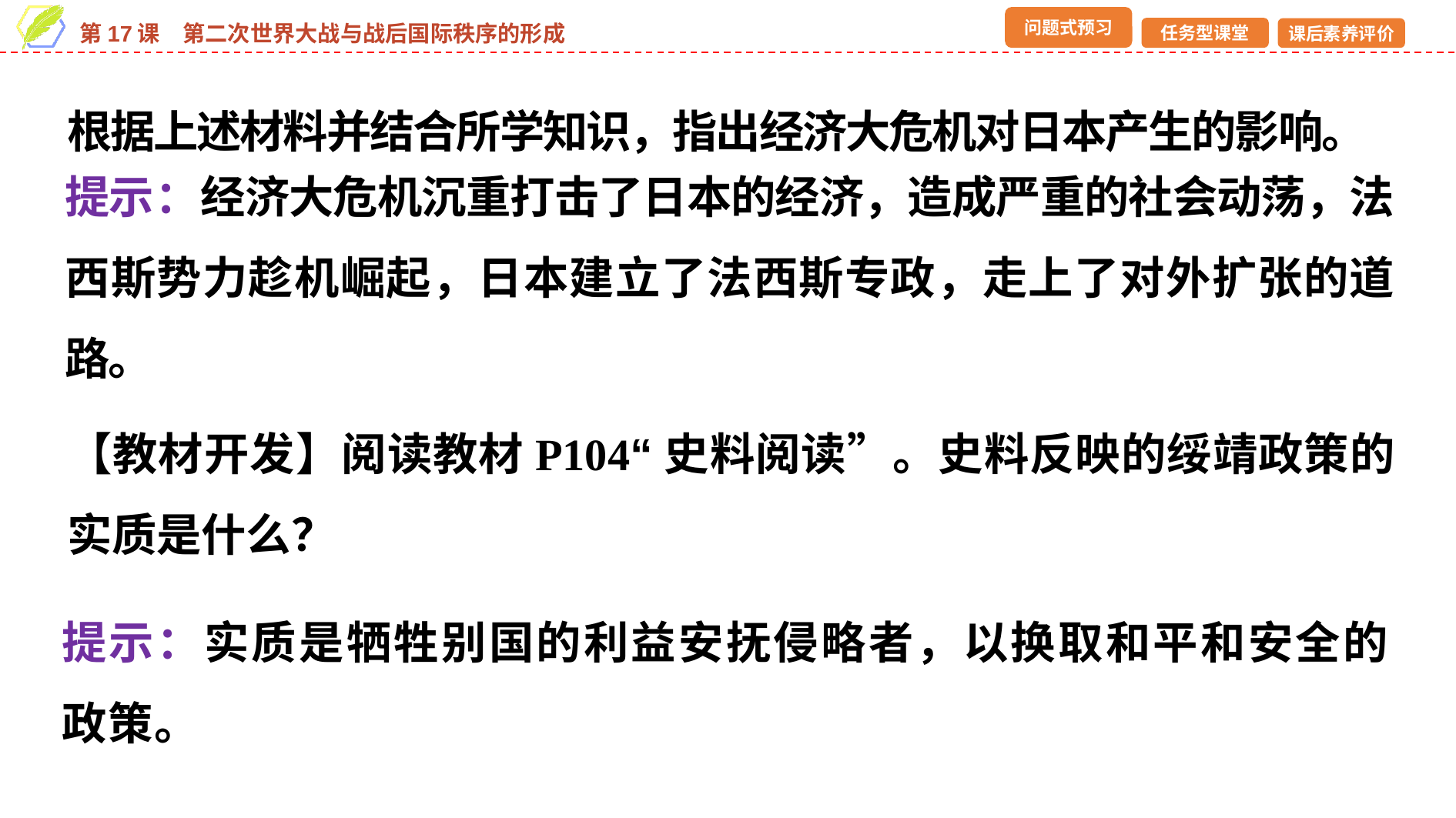

根据上述材料并结合所学知识，指出经济大危机对日本产生的影响。

【教材开发】阅读教材P104“史料阅读”。史料反映的绥靖政策的实质是什么？
提示：经济大危机沉重打击了日本的经济，造成严重的社会动荡，法西斯势力趁机崛起，日本建立了法西斯专政，走上了对外扩张的道路。
提示：实质是牺牲别国的利益安抚侵略者，以换取和平和安全的政策。